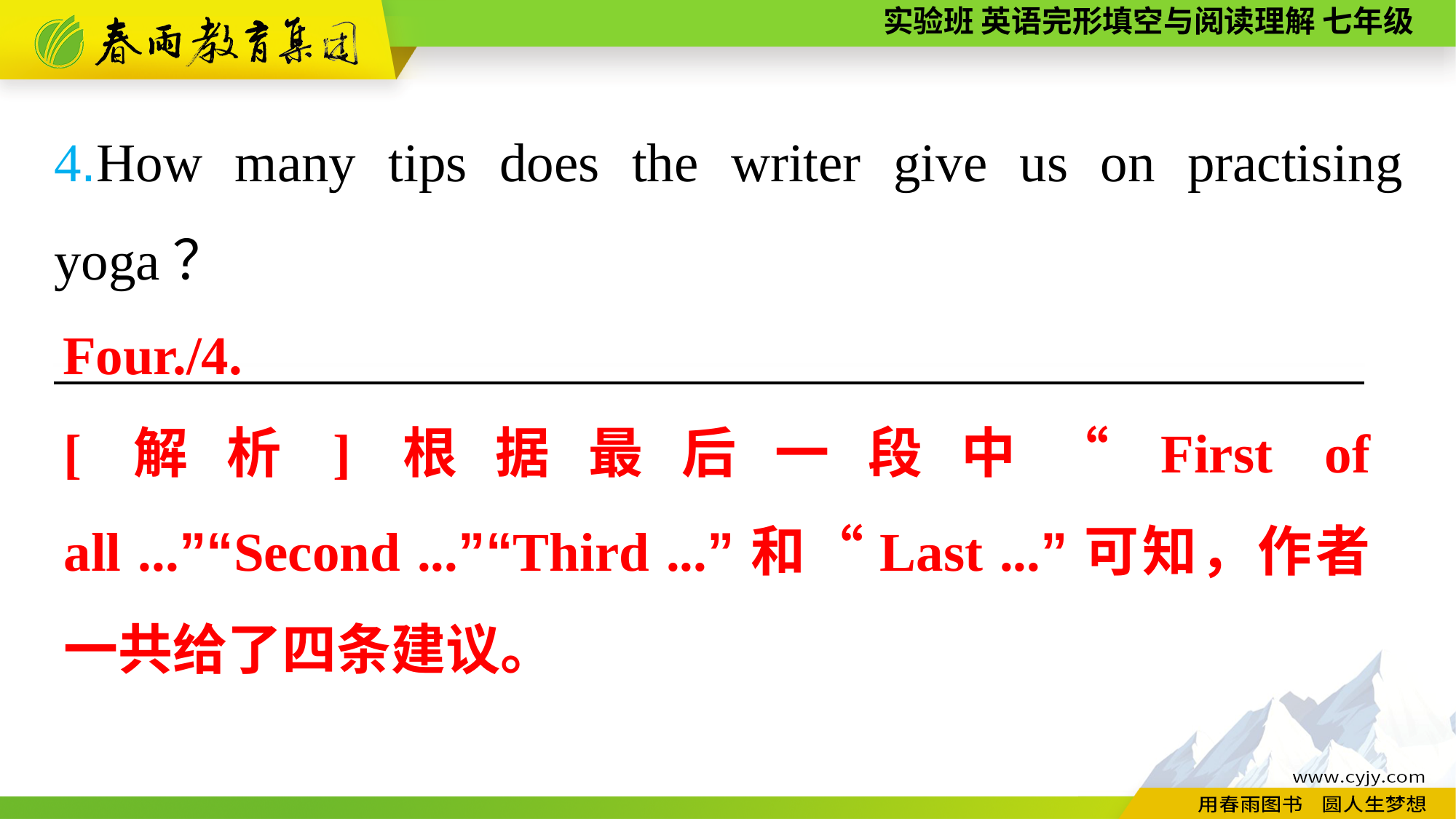

4.How many tips does the writer give us on practising yoga？
————————————————————————
Four./4.
[解析]根据最后一段中“First of all ...”“Second ...”“Third ...”和“Last ...”可知，作者一共给了四条建议。